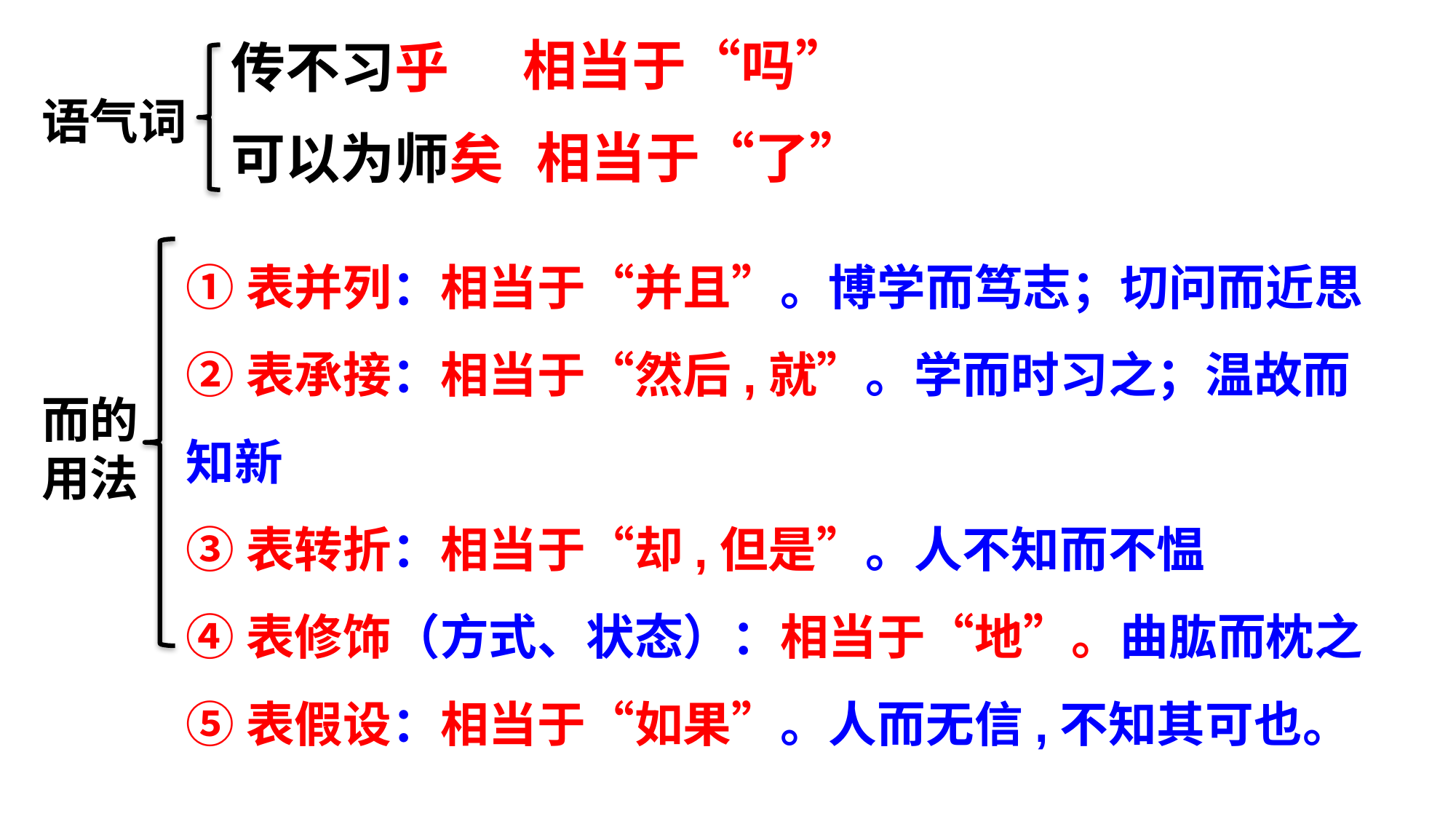

相当于“吗”

传不习乎

可以为师矣
语气词
相当于“了”
①表并列：相当于“并且”。博学而笃志；切问而近思
②表承接：相当于“然后,就”。学而时习之；温故而知新
③表转折：相当于“却,但是”。人不知而不愠
④表修饰（方式、状态）：相当于“地”。曲肱而枕之
⑤表假设：相当于“如果”。人而无信,不知其可也。

而的用法